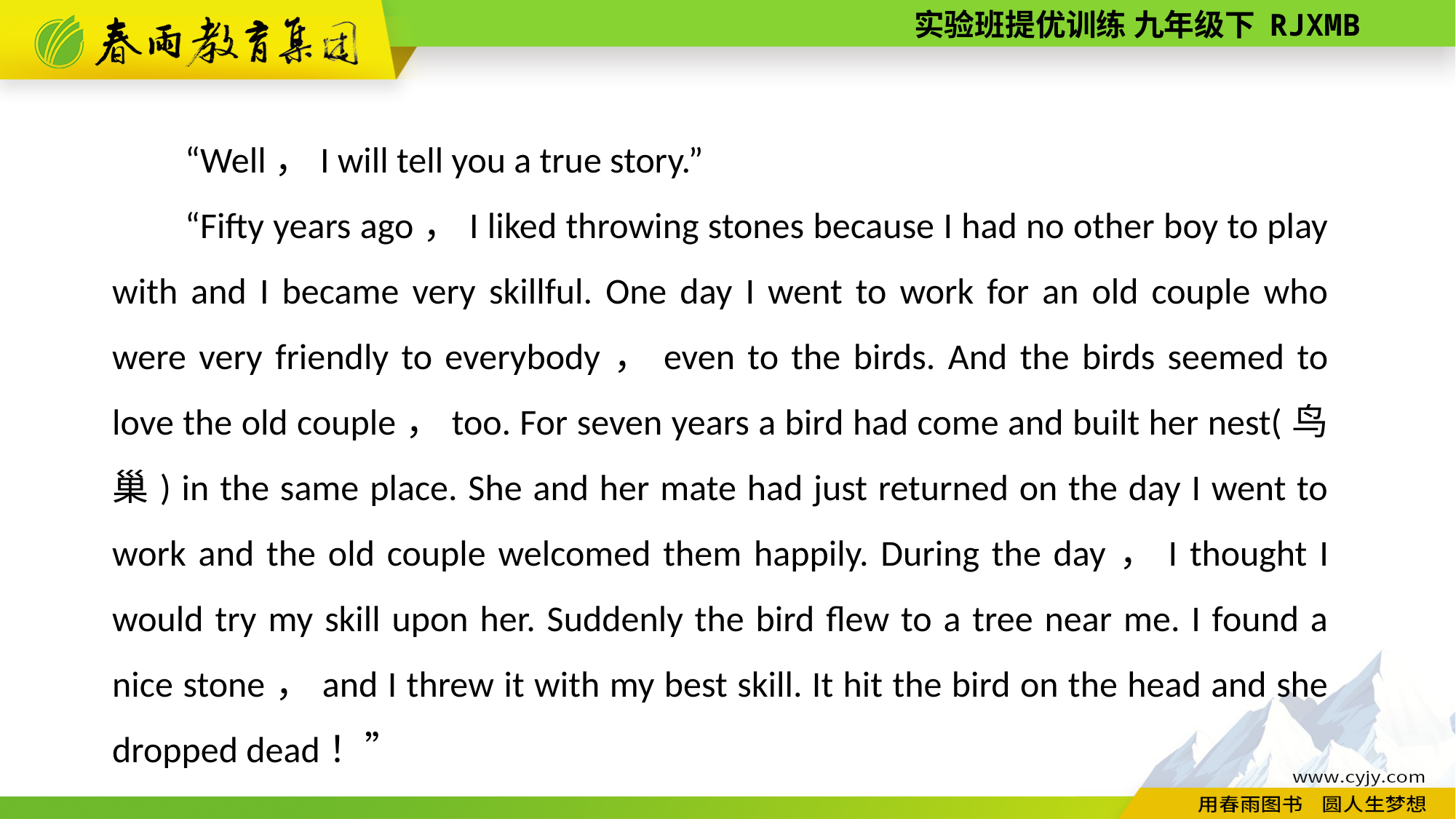

“Well，I will tell you a true story.”
“Fifty years ago，I liked throwing stones because I had no other boy to play with and I became very skillful. One day I went to work for an old couple who were very friendly to everybody，even to the birds. And the birds seemed to love the old couple，too. For seven years a bird had come and built her nest(鸟巢) in the same place. She and her mate had just returned on the day I went to work and the old couple welcomed them happily. During the day，I thought I would try my skill upon her. Suddenly the bird flew to a tree near me. I found a nice stone，and I threw it with my best skill. It hit the bird on the head and she dropped dead！”